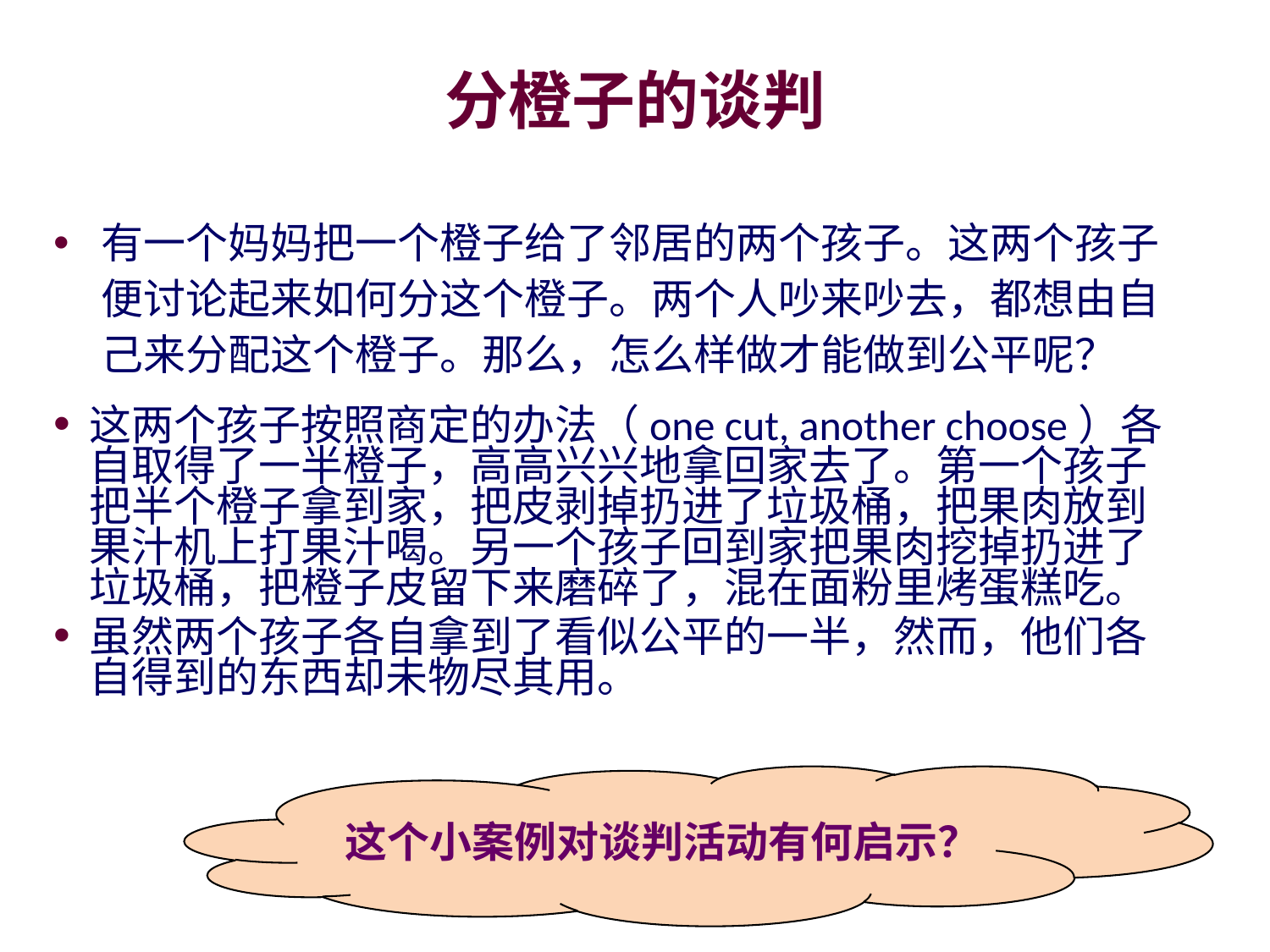

# 分橙子的谈判
有一个妈妈把一个橙子给了邻居的两个孩子。这两个孩子便讨论起来如何分这个橙子。两个人吵来吵去，都想由自己来分配这个橙子。那么，怎么样做才能做到公平呢？
这两个孩子按照商定的办法（one cut, another choose）各自取得了一半橙子，高高兴兴地拿回家去了。第一个孩子把半个橙子拿到家，把皮剥掉扔进了垃圾桶，把果肉放到果汁机上打果汁喝。另一个孩子回到家把果肉挖掉扔进了垃圾桶，把橙子皮留下来磨碎了，混在面粉里烤蛋糕吃。
虽然两个孩子各自拿到了看似公平的一半，然而，他们各自得到的东西却未物尽其用。
这个小案例对谈判活动有何启示？